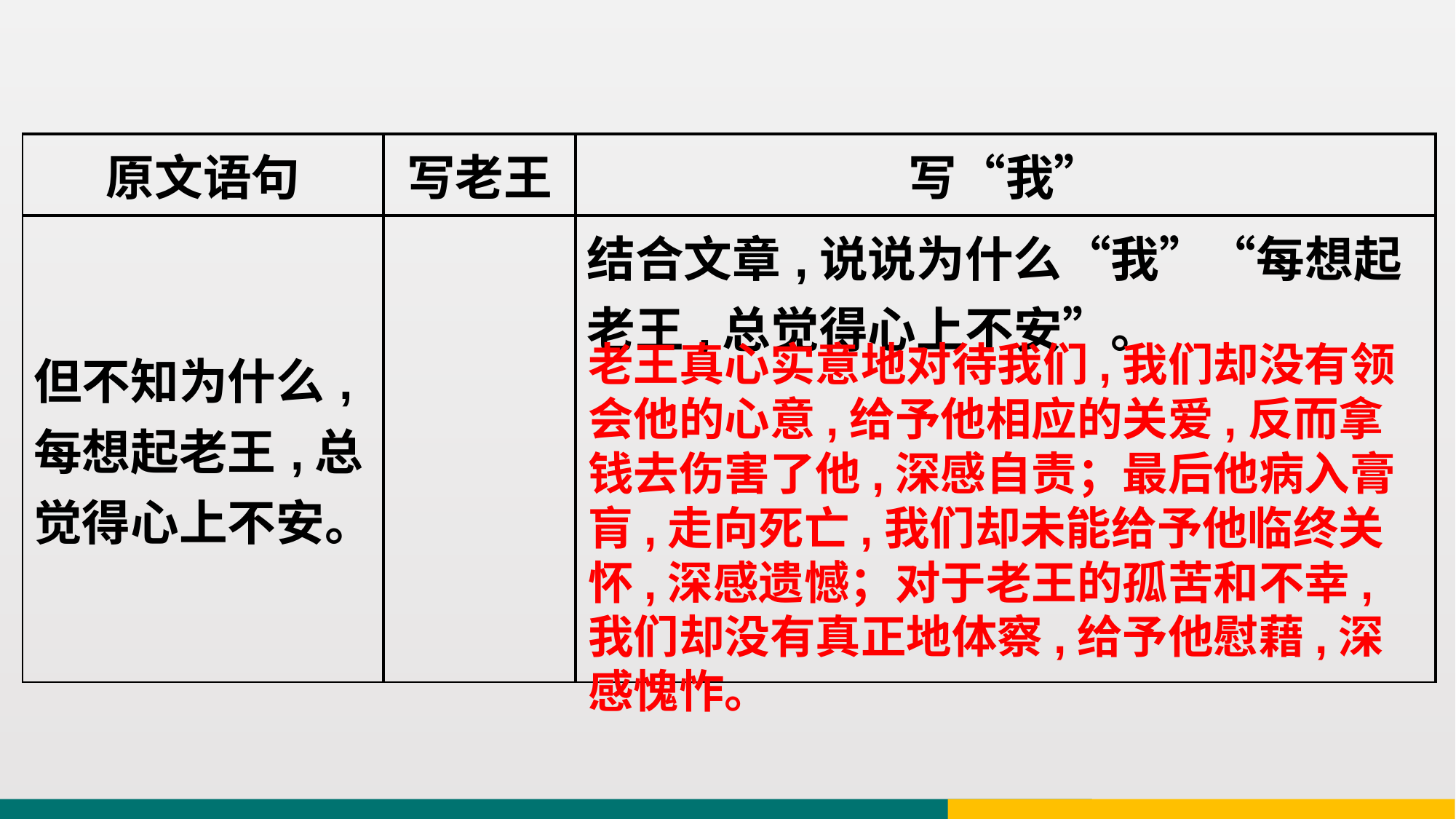

| 原文语句 | 写老王 | 写“我” |
| --- | --- | --- |
| 但不知为什么,每想起老王,总觉得心上不安。 |  | 结合文章,说说为什么“我”“每想起老王,总觉得心上不安”。 |
老王真心实意地对待我们,我们却没有领会他的心意,给予他相应的关爱,反而拿钱去伤害了他,深感自责；最后他病入膏肓,走向死亡,我们却未能给予他临终关怀,深感遗憾；对于老王的孤苦和不幸,我们却没有真正地体察,给予他慰藉,深感愧怍。